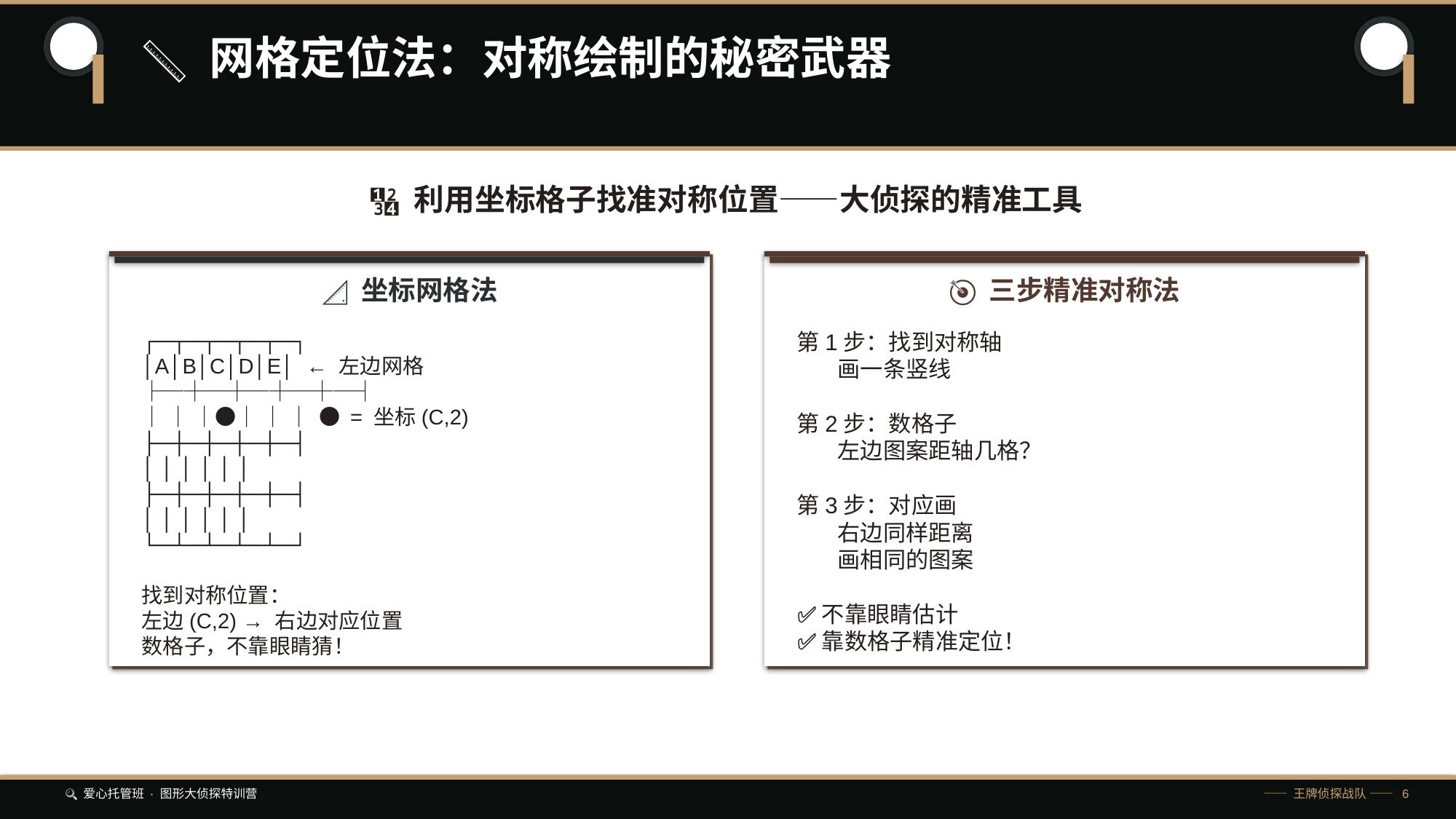

📏 网格定位法：对称绘制的秘密武器

🔢 利用坐标格子找准对称位置——大侦探的精准工具

📐 坐标网格法
🎯 三步精准对称法
┌─┬─┬─┬─┬─┐
│A│B│C│D│E│  ← 左边网格
├─┼─┼─┼─┼─┤
│ │ │●│ │ │  ● = 坐标(C,2)
├─┼─┼─┼─┼─┤
│ │ │ │ │ │
├─┼─┼─┼─┼─┤
│ │ │ │ │ │
└─┴─┴─┴─┴─┘
找到对称位置：
左边(C,2) → 右边对应位置
数格子，不靠眼睛猜！
第1步：找到对称轴
        画一条竖线
第2步：数格子
        左边图案距轴几格？
第3步：对应画
        右边同样距离
        画相同的图案
✅ 不靠眼睛估计
✅ 靠数格子精准定位！

🔍 爱心托管班 · 图形大侦探特训营
—— 王牌侦探战队 ——  6